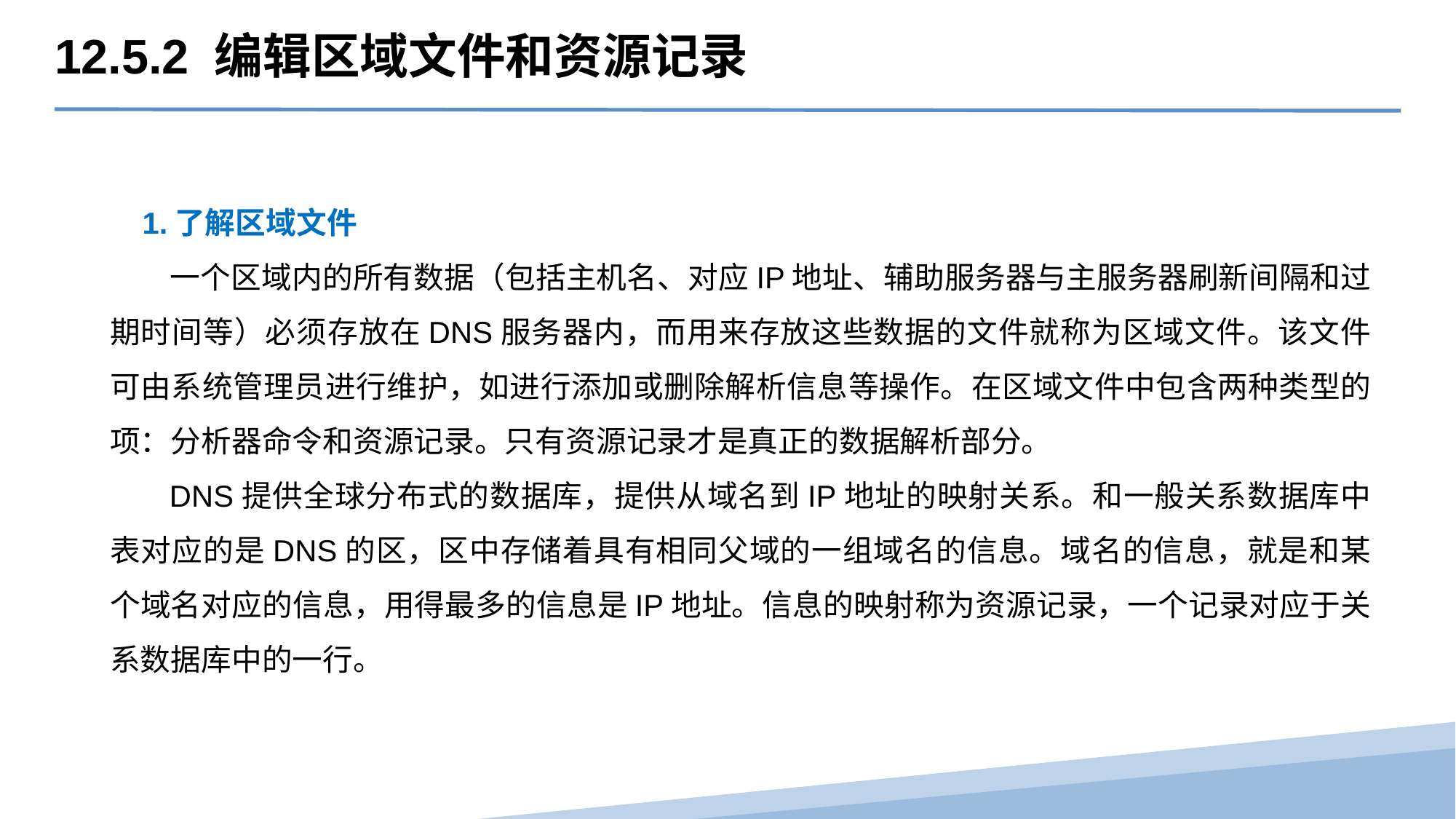

12.5.2 编辑区域文件和资源记录
1.了解区域文件
   一个区域内的所有数据（包括主机名、对应IP地址、辅助服务器与主服务器刷新间隔和过期时间等）必须存放在DNS服务器内，而用来存放这些数据的文件就称为区域文件。该文件可由系统管理员进行维护，如进行添加或删除解析信息等操作。在区域文件中包含两种类型的项：分析器命令和资源记录。只有资源记录才是真正的数据解析部分。
   DNS提供全球分布式的数据库，提供从域名到IP地址的映射关系。和一般关系数据库中表对应的是DNS的区，区中存储着具有相同父域的一组域名的信息。域名的信息，就是和某个域名对应的信息，用得最多的信息是IP地址。信息的映射称为资源记录，一个记录对应于关系数据库中的一行。